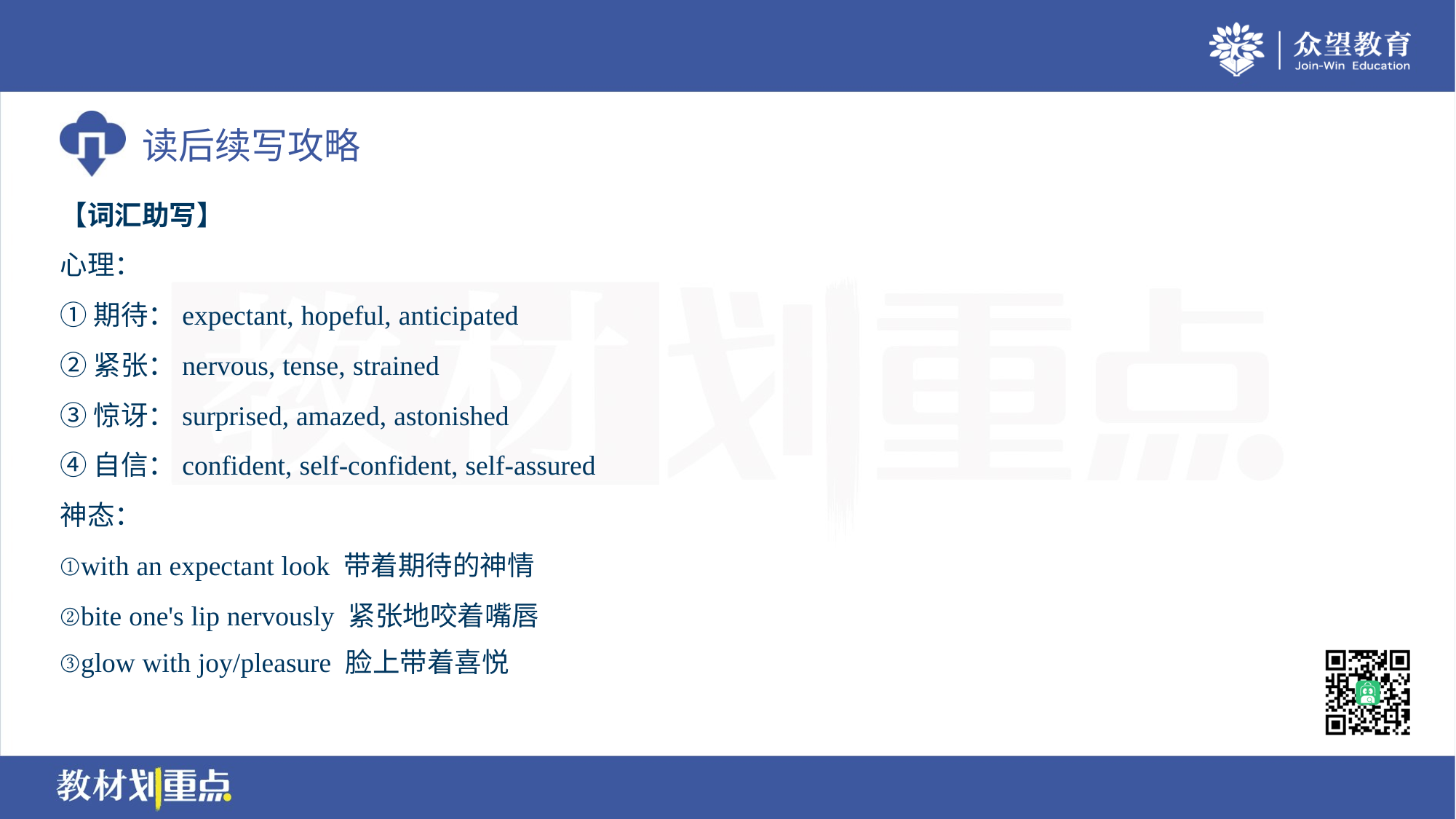

【词汇助写】
心理：
①期待：expectant, hopeful, anticipated
②紧张：nervous, tense, strained
③惊讶：surprised, amazed, astonished
④自信：confident, self-confident, self-assured
神态：
①with an expectant look 带着期待的神情
②bite one's lip nervously 紧张地咬着嘴唇
③glow with joy/pleasure 脸上带着喜悦